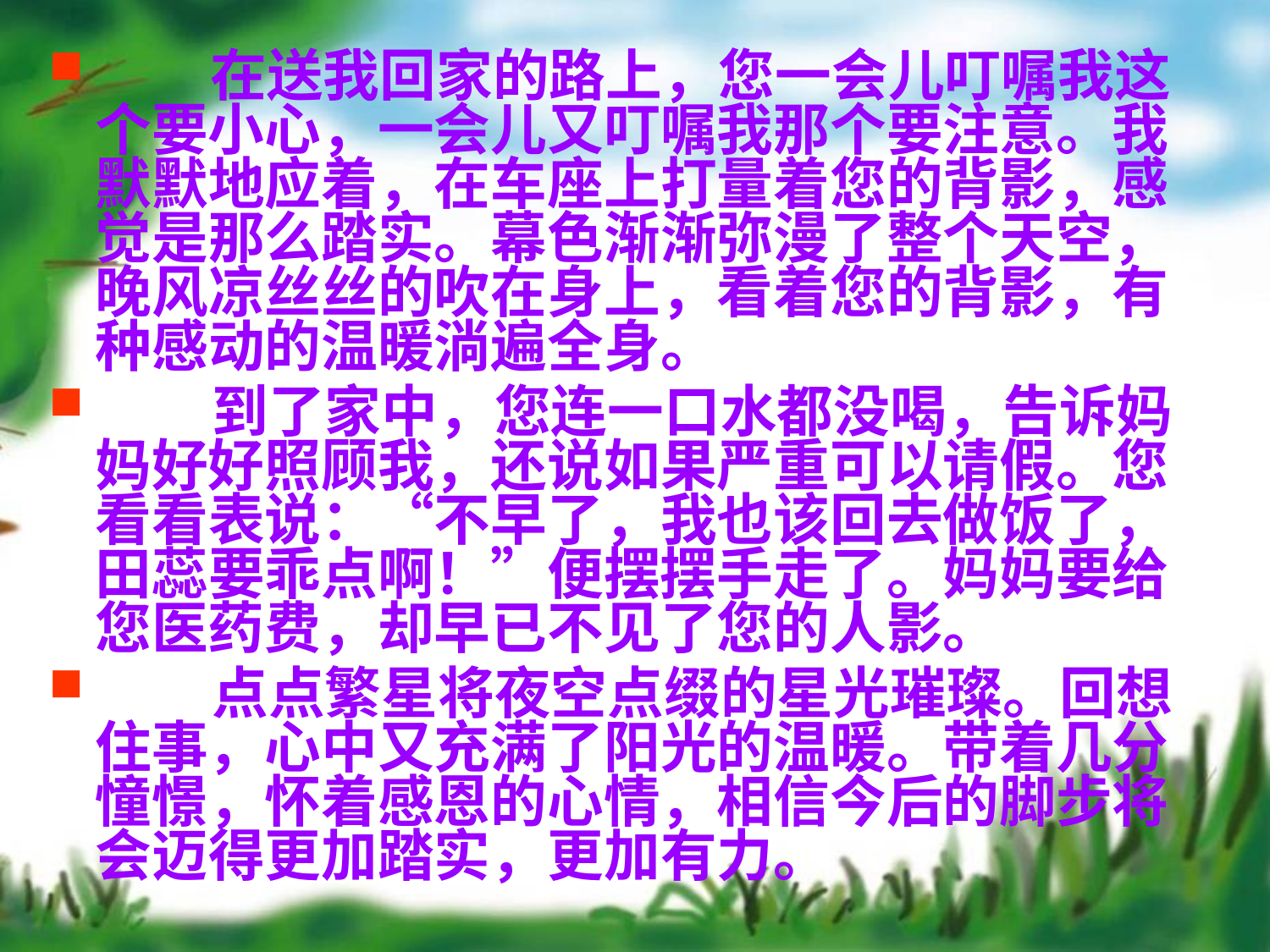

在送我回家的路上，您一会儿叮嘱我这个要小心，一会儿又叮嘱我那个要注意。我默默地应着，在车座上打量着您的背影，感觉是那么踏实。幕色渐渐弥漫了整个天空，晚风凉丝丝的吹在身上，看着您的背影，有种感动的温暖淌遍全身。
        到了家中，您连一口水都没喝，告诉妈妈好好照顾我，还说如果严重可以请假。您看看表说：“不早了，我也该回去做饭了，田蕊要乖点啊！”便摆摆手走了。妈妈要给您医药费，却早已不见了您的人影。
        点点繁星将夜空点缀的星光璀璨。回想住事，心中又充满了阳光的温暖。带着几分憧憬，怀着感恩的心情，相信今后的脚步将会迈得更加踏实，更加有力。